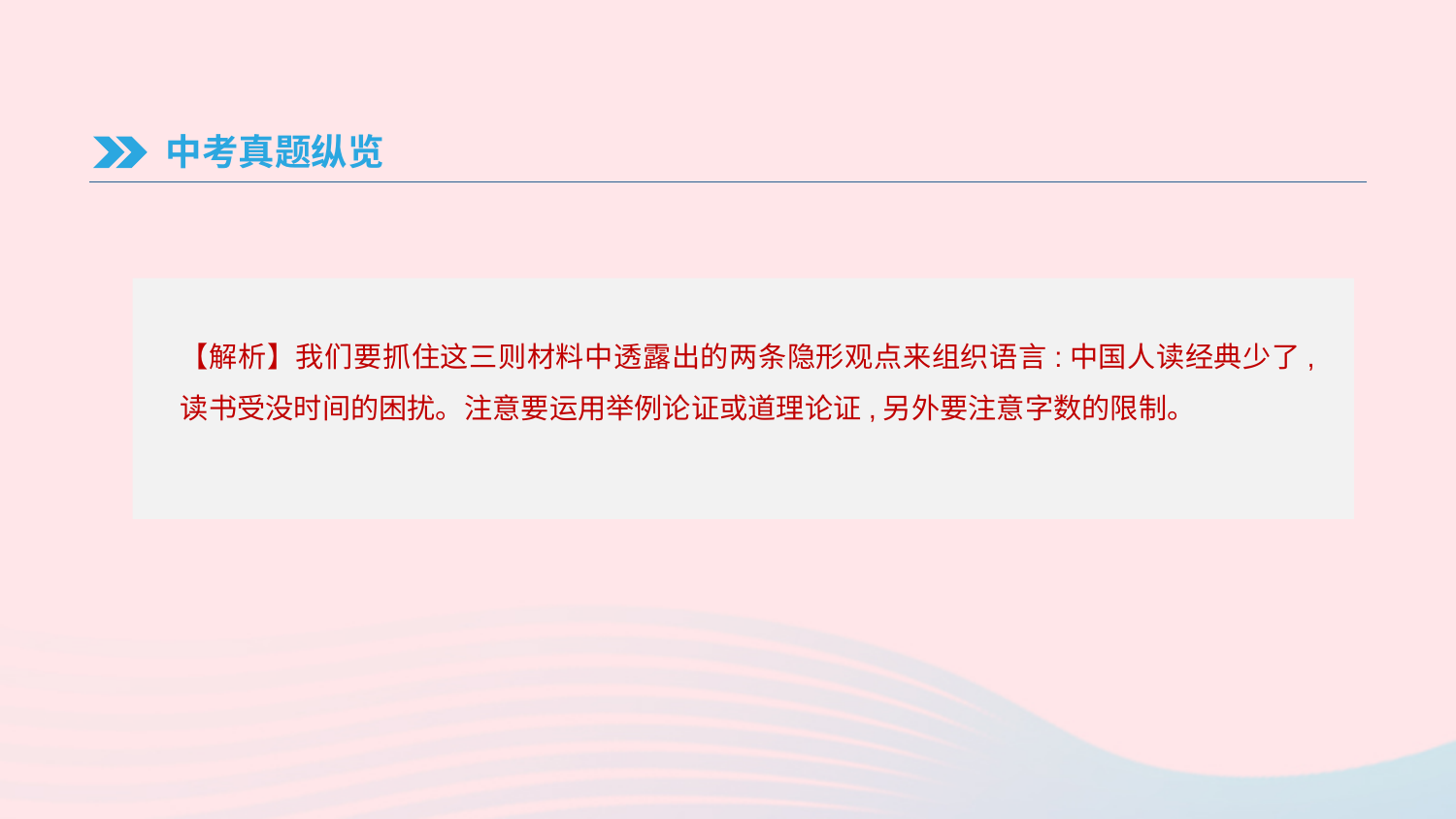

中考真题纵览

【解析】我们要抓住这三则材料中透露出的两条隐形观点来组织语言:中国人读经典少了,读书受没时间的困扰。注意要运用举例论证或道理论证,另外要注意字数的限制。